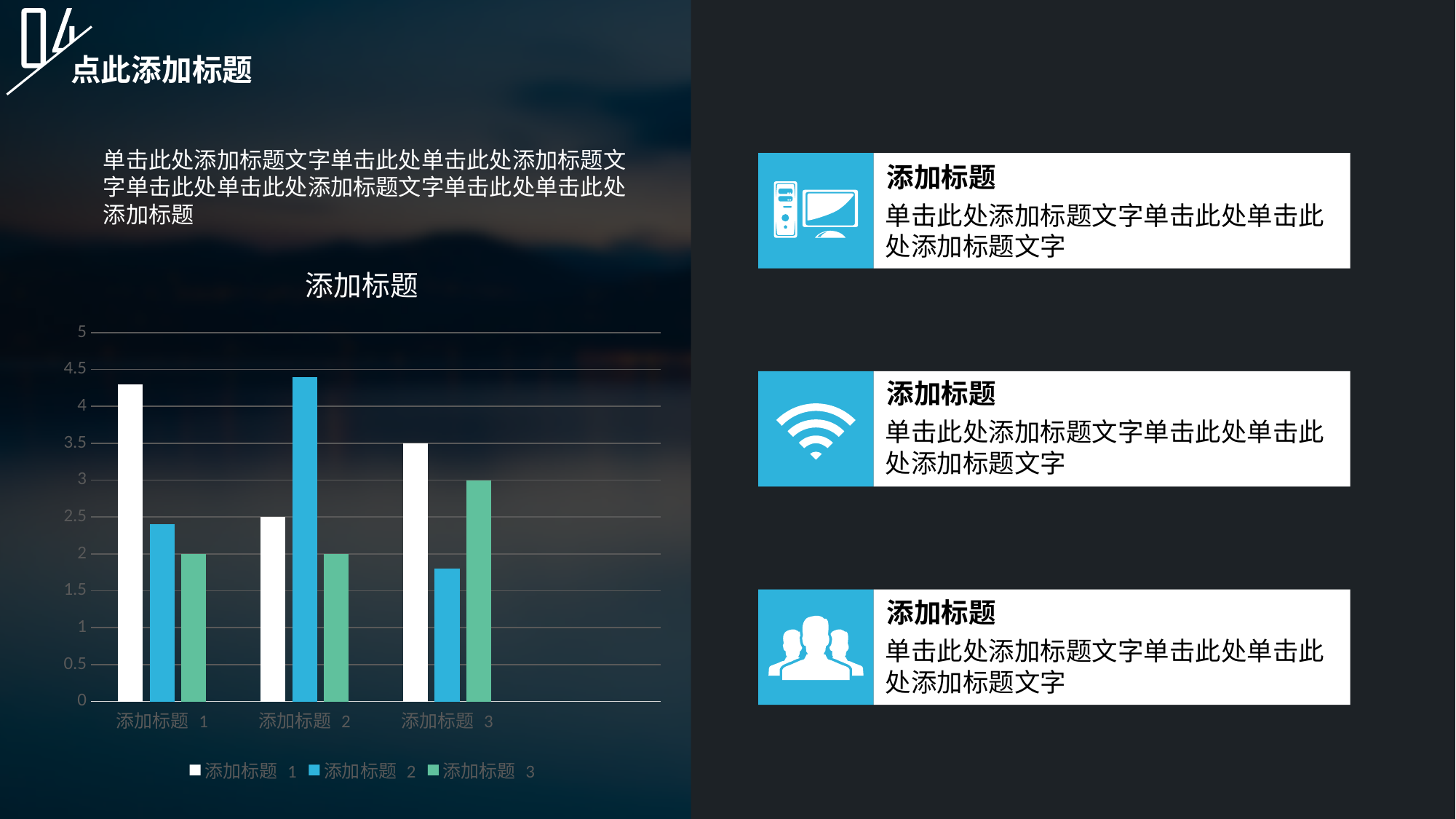

点此添加标题
单击此处添加标题文字单击此处单击此处添加标题文字单击此处单击此处添加标题文字单击此处单击此处添加标题

添加标题

单击此处添加标题文字单击此处单击此处添加标题文字

### Chart: 添加标题

| Category | 添加标题 1 | 添加标题 2 | 添加标题 3 |
|---|---|---|---|
| 添加标题 1 | 4.3 | 2.4 | 2.0 |
| 添加标题 2 | 2.5 | 4.4 | 2.0 |
| 添加标题 3 | 3.5 | 1.8 | 3.0 |
添加标题

单击此处添加标题文字单击此处单击此处添加标题文字

添加标题

单击此处添加标题文字单击此处单击此处添加标题文字